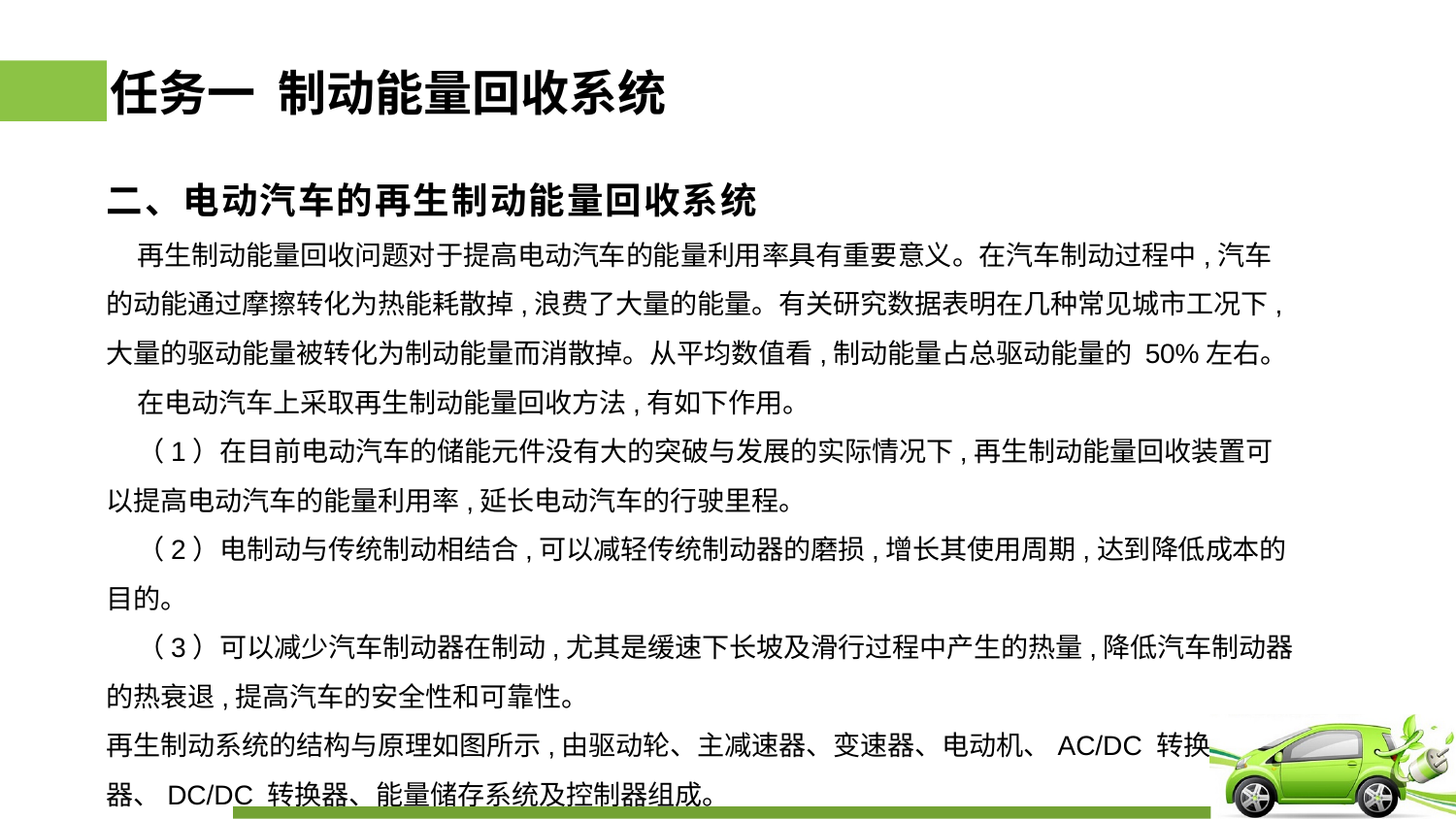

# 任务一  制动能量回收系统
二、电动汽车的再生制动能量回收系统
    再生制动能量回收问题对于提高电动汽车的能量利用率具有重要意义。在汽车制动过程中,汽车的动能通过摩擦转化为热能耗散掉,浪费了大量的能量。有关研究数据表明在几种常见城市工况下,大量的驱动能量被转化为制动能量而消散掉。从平均数值看,制动能量占总驱动能量的 50%左右。
    在电动汽车上采取再生制动能量回收方法,有如下作用。
    （1）在目前电动汽车的储能元件没有大的突破与发展的实际情况下,再生制动能量回收装置可以提高电动汽车的能量利用率,延长电动汽车的行驶里程。
    （2）电制动与传统制动相结合,可以减轻传统制动器的磨损,增长其使用周期,达到降低成本的目的。
    （3）可以减少汽车制动器在制动,尤其是缓速下长坡及滑行过程中产生的热量,降低汽车制动器的热衰退,提高汽车的安全性和可靠性。
再生制动系统的结构与原理如图所示,由驱动轮、主减速器、变速器、电动机、AC/DC 转换器、DC/DC 转换器、能量储存系统及控制器组成。